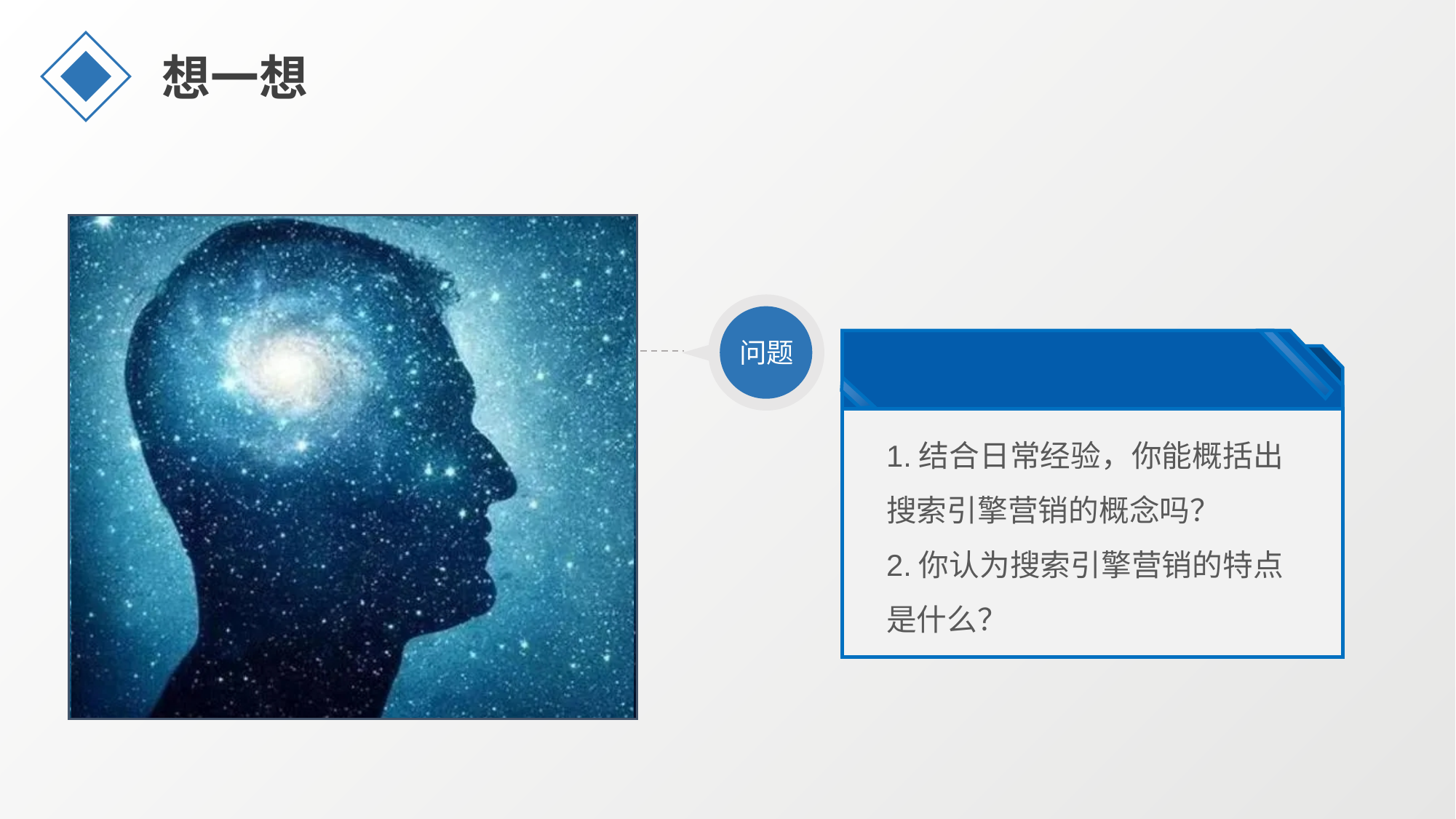

想一想

问题
1.结合日常经验，你能概括出搜索引擎营销的概念吗？
2.你认为搜索引擎营销的特点是什么？